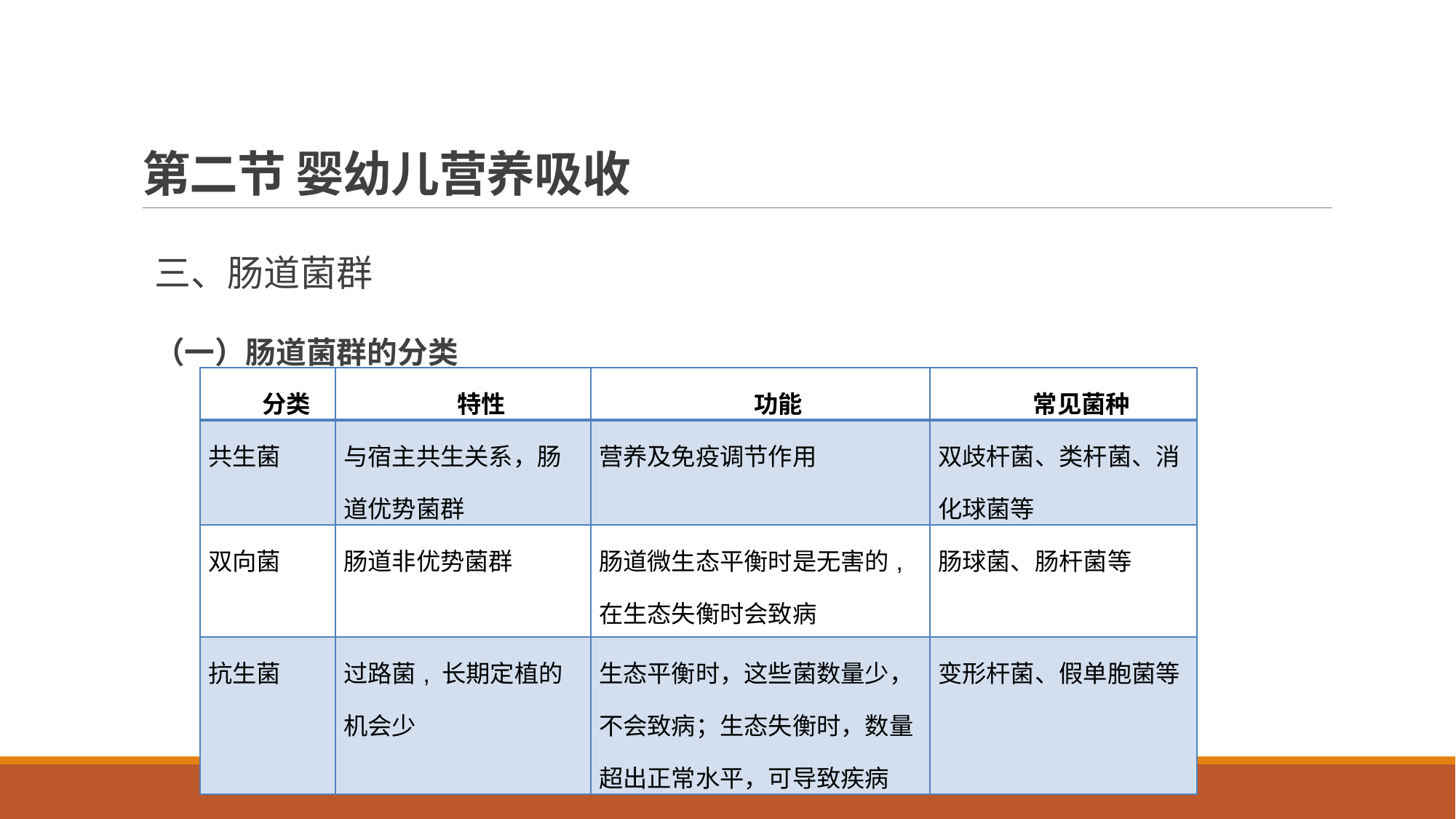

# 第二节 婴幼儿营养吸收
三、肠道菌群
（一）肠道菌群的分类

| 分类 | 特性 | 功能 | 常见菌种 |
| --- | --- | --- | --- |
| 共生菌 | 与宿主共生关系，肠道优势菌群 | 营养及免疫调节作用 | 双歧杆菌、类杆菌、消化球菌等 |
| 双向菌 | 肠道非优势菌群 | 肠道微生态平衡时是无害的, 在生态失衡时会致病 | 肠球菌、肠杆菌等 |
| 抗生菌 | 过路菌, 长期定植的机会少 | 生态平衡时，这些菌数量少，不会致病；生态失衡时，数量超出正常水平，可导致疾病 | 变形杆菌、假单胞菌等 |